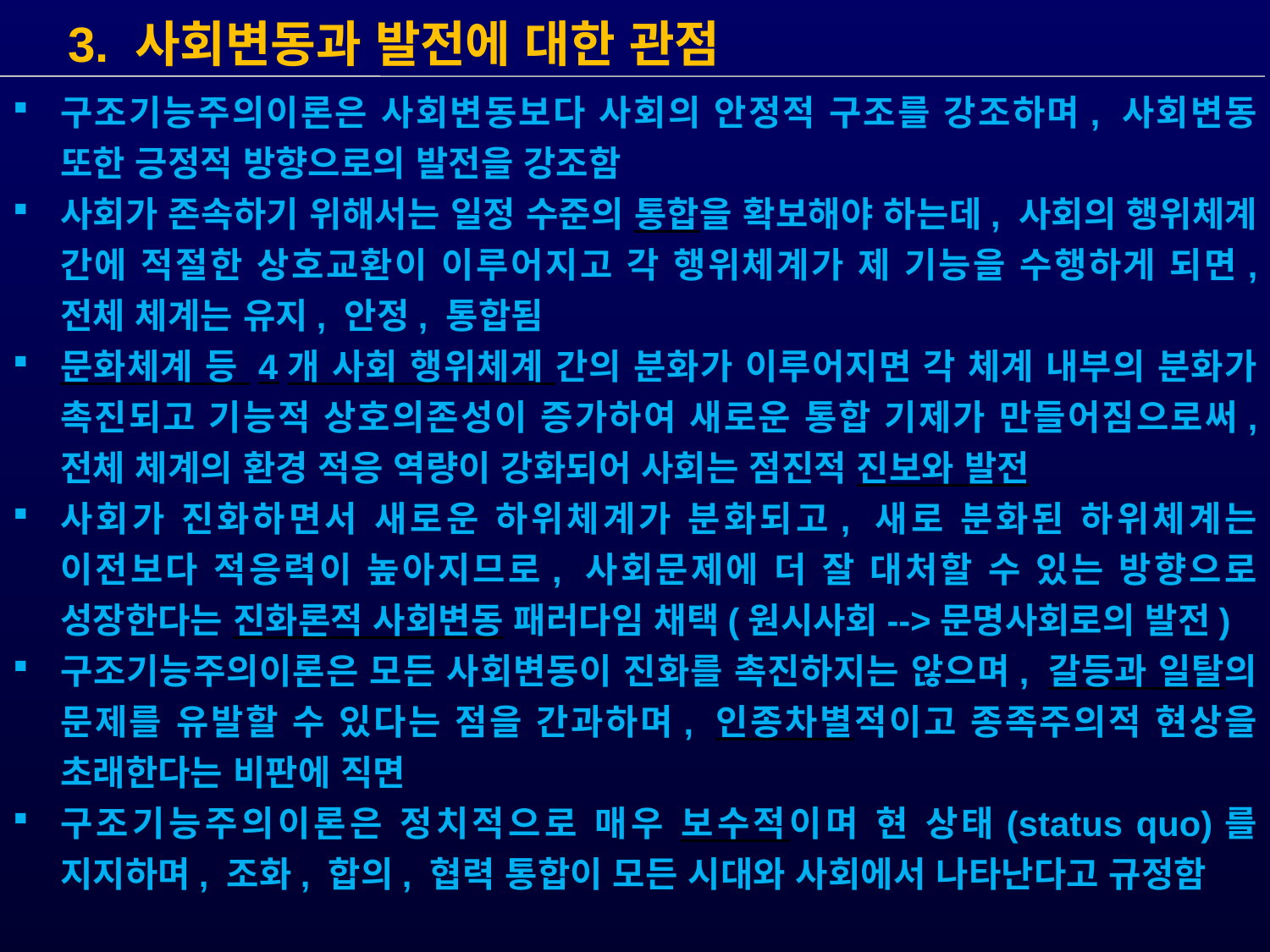

3. 사회변동과 발전에 대한 관점

구조기능주의이론은 사회변동보다 사회의 안정적 구조를 강조하며, 사회변동 또한 긍정적 방향으로의 발전을 강조함
사회가 존속하기 위해서는 일정 수준의 통합을 확보해야 하는데, 사회의 행위체계 간에 적절한 상호교환이 이루어지고 각 행위체계가 제 기능을 수행하게 되면, 전체 체계는 유지, 안정, 통합됨
문화체계 등 4개 사회 행위체계 간의 분화가 이루어지면 각 체계 내부의 분화가 촉진되고 기능적 상호의존성이 증가하여 새로운 통합 기제가 만들어짐으로써, 전체 체계의 환경 적응 역량이 강화되어 사회는 점진적 진보와 발전
사회가 진화하면서 새로운 하위체계가 분화되고, 새로 분화된 하위체계는 이전보다 적응력이 높아지므로, 사회문제에 더 잘 대처할 수 있는 방향으로 성장한다는 진화론적 사회변동 패러다임 채택(원시사회-->문명사회로의 발전)
구조기능주의이론은 모든 사회변동이 진화를 촉진하지는 않으며, 갈등과 일탈의 문제를 유발할 수 있다는 점을 간과하며, 인종차별적이고 종족주의적 현상을 초래한다는 비판에 직면
구조기능주의이론은 정치적으로 매우 보수적이며 현 상태(status quo)를 지지하며, 조화, 합의, 협력 통합이 모든 시대와 사회에서 나타난다고 규정함